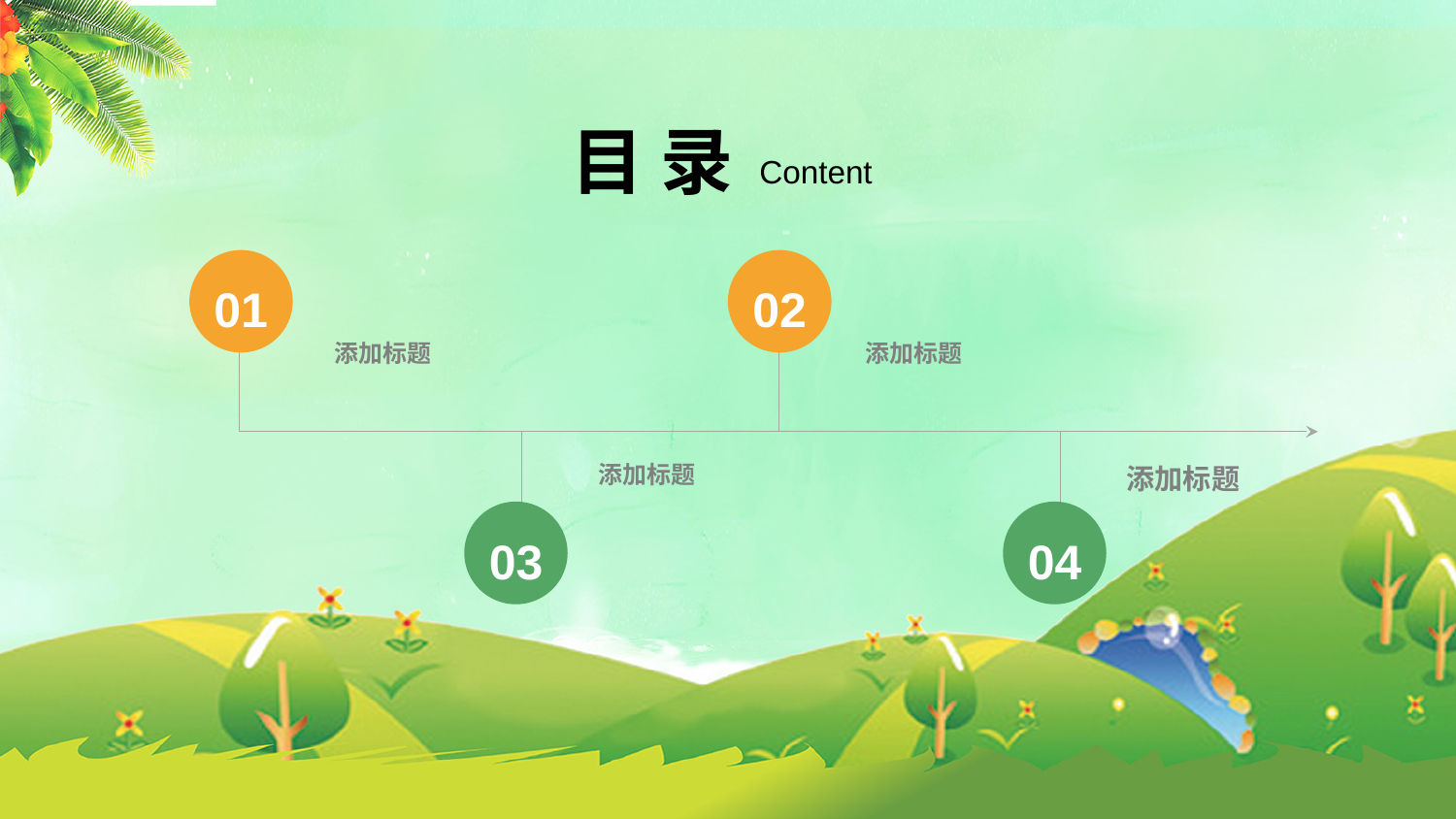

目 录
Content

01

02
添加标题
添加标题
添加标题
添加标题

03

04